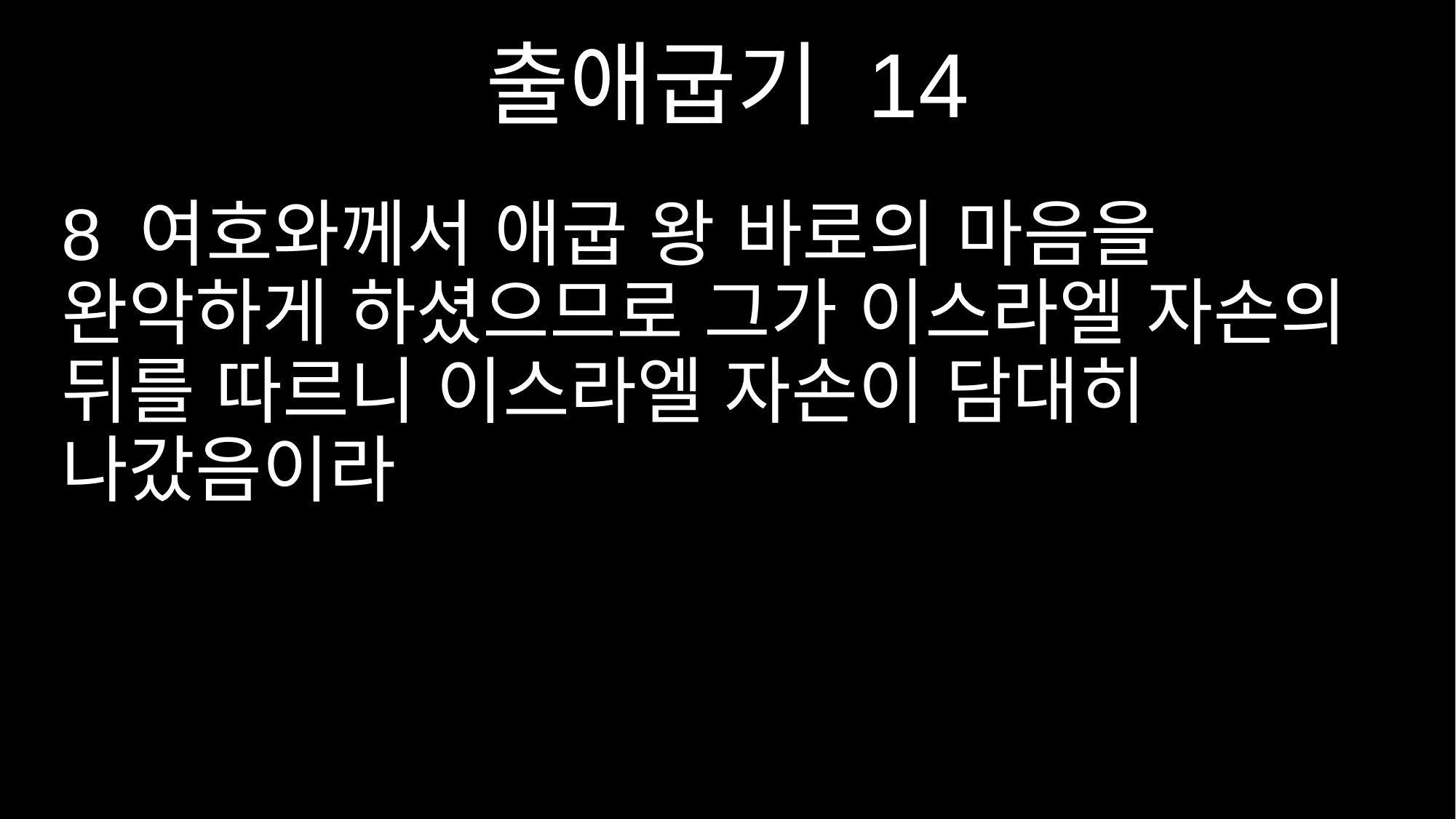

출애굽기 14
8 여호와께서 애굽 왕 바로의 마음을 완악하게 하셨으므로 그가 이스라엘 자손의 뒤를 따르니 이스라엘 자손이 담대히 나갔음이라